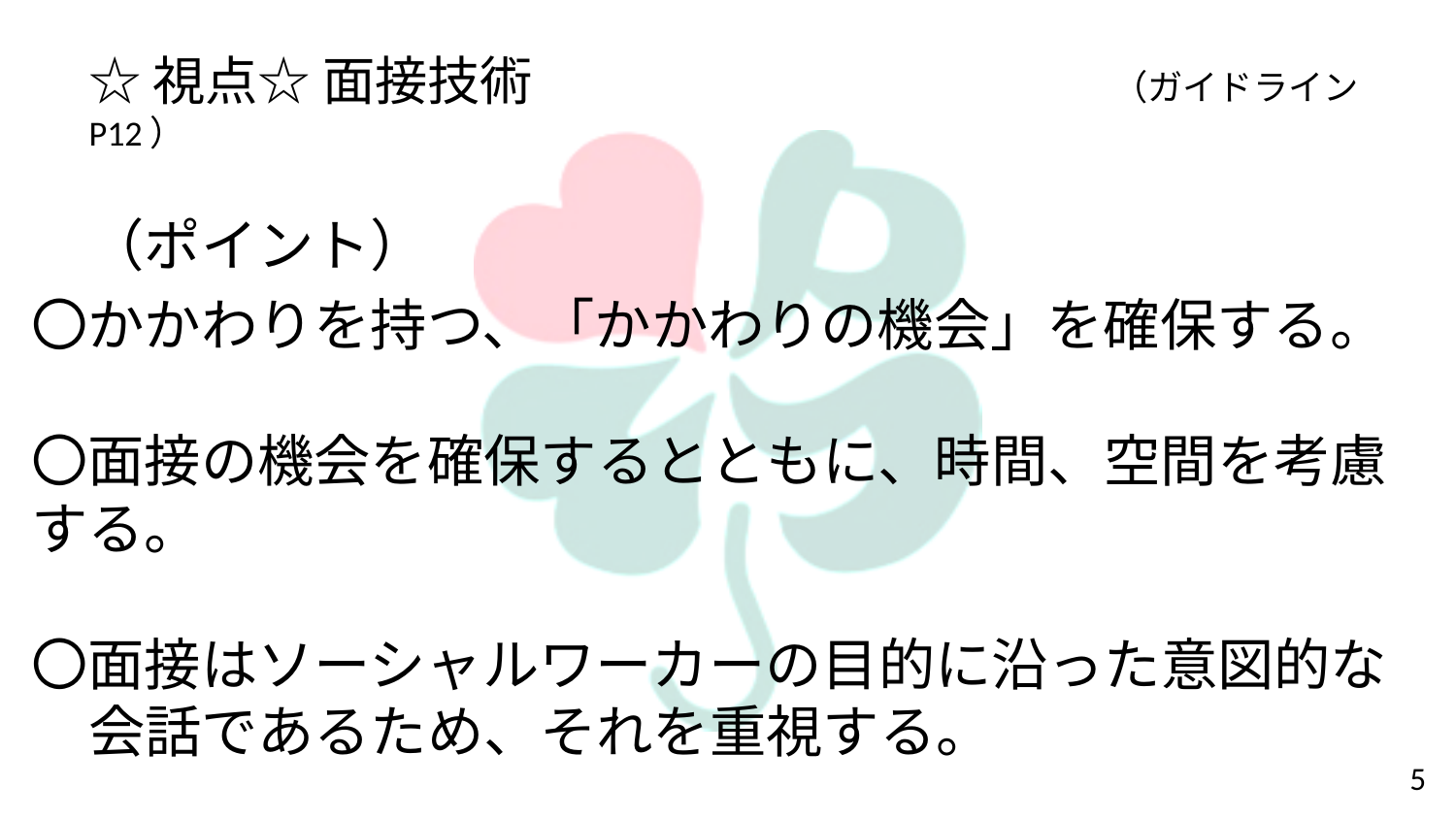

# ☆視点☆ 面接技術　　　　　　　　　　　（ガイドラインP12）
　（ポイント）
〇かかわりを持つ、「かかわりの機会」を確保する。

〇面接の機会を確保するとともに、時間、空間を考慮する。

〇面接はソーシャルワーカーの目的に沿った意図的な会話であるため、それを重視する。
5